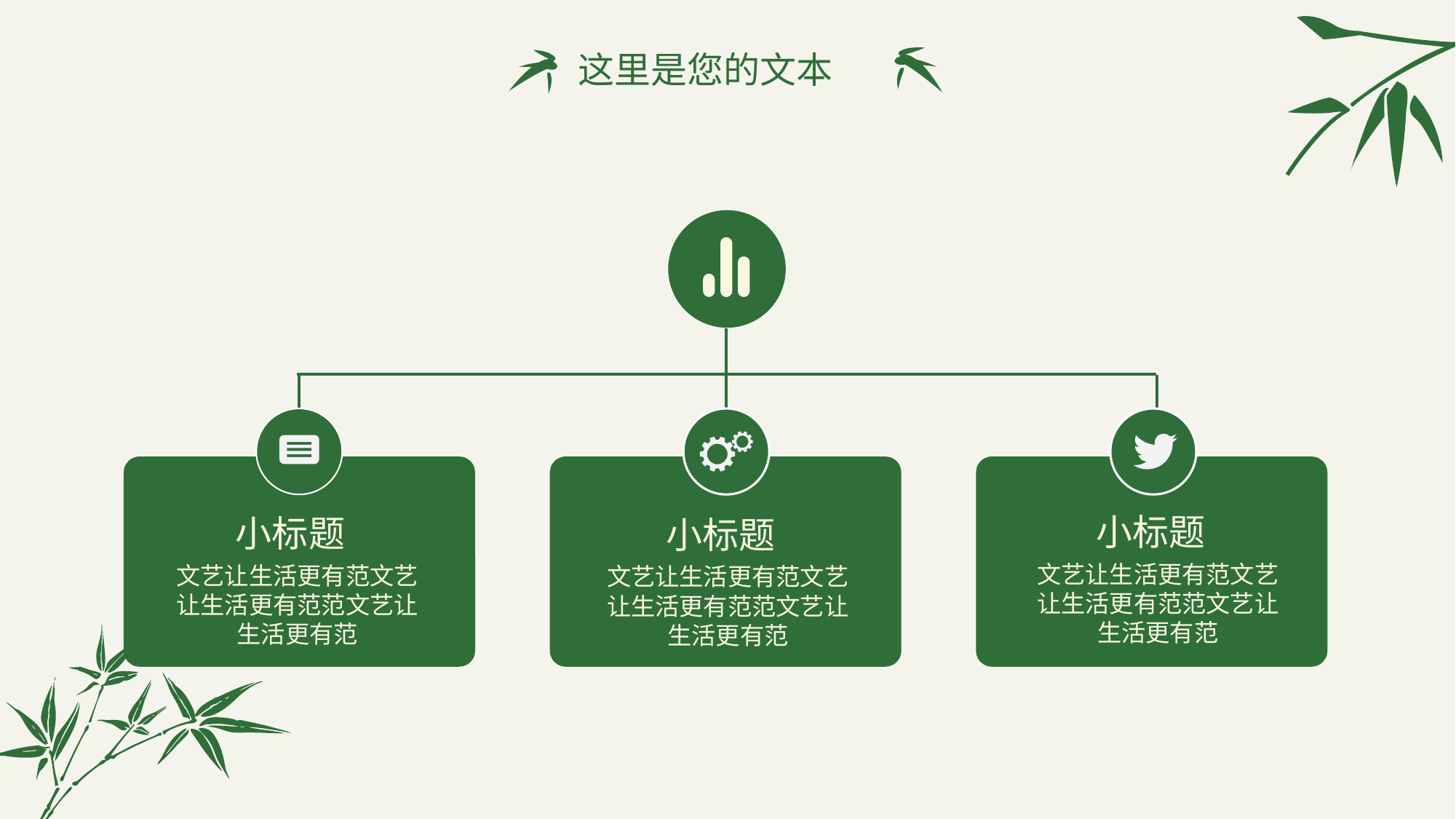

这里是您的文本

小标题
小标题
小标题
文艺让生活更有范文艺让生活更有范范文艺让生活更有范
文艺让生活更有范文艺让生活更有范范文艺让生活更有范
文艺让生活更有范文艺让生活更有范范文艺让生活更有范